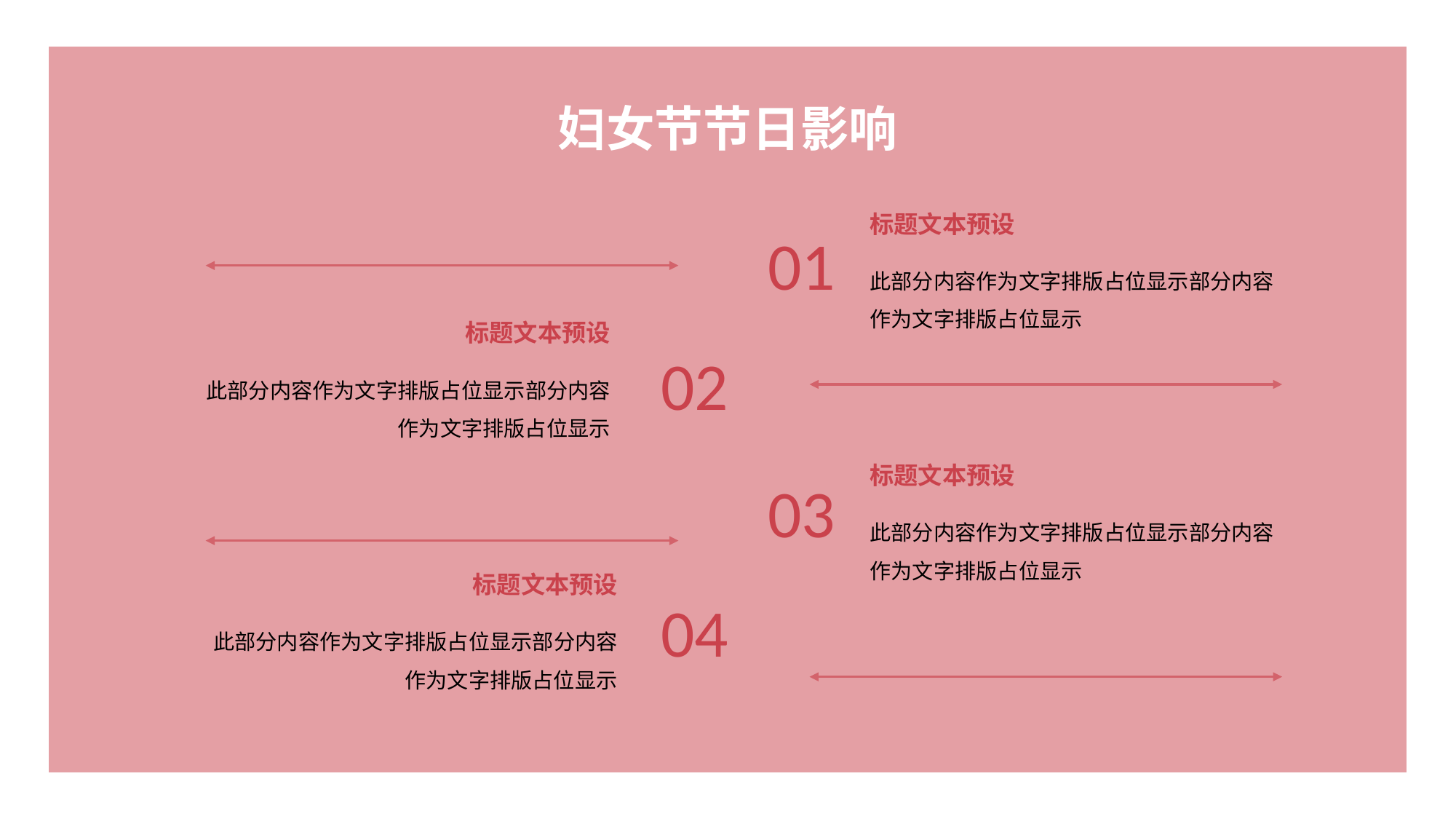

妇女节节日影响
标题文本预设
此部分内容作为文字排版占位显示部分内容作为文字排版占位显示
01
标题文本预设
此部分内容作为文字排版占位显示部分内容作为文字排版占位显示
02
标题文本预设
此部分内容作为文字排版占位显示部分内容作为文字排版占位显示
03
标题文本预设
04
此部分内容作为文字排版占位显示部分内容作为文字排版占位显示